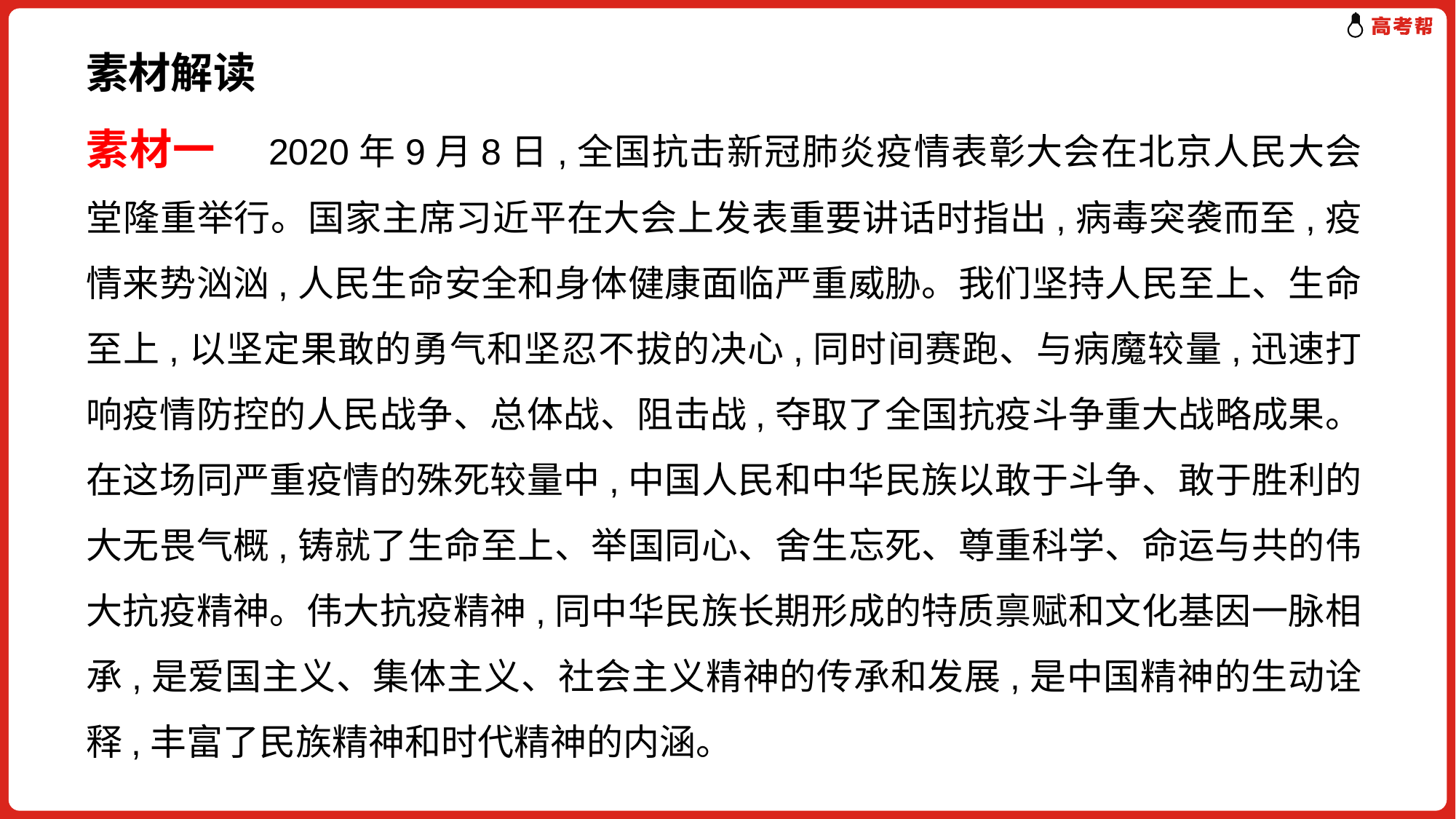

素材解读
素材一    2020年9月8日,全国抗击新冠肺炎疫情表彰大会在北京人民大会堂隆重举行。国家主席习近平在大会上发表重要讲话时指出,病毒突袭而至,疫情来势汹汹,人民生命安全和身体健康面临严重威胁。我们坚持人民至上、生命至上,以坚定果敢的勇气和坚忍不拔的决心,同时间赛跑、与病魔较量,迅速打响疫情防控的人民战争、总体战、阻击战,夺取了全国抗疫斗争重大战略成果。在这场同严重疫情的殊死较量中,中国人民和中华民族以敢于斗争、敢于胜利的大无畏气概,铸就了生命至上、举国同心、舍生忘死、尊重科学、命运与共的伟大抗疫精神。伟大抗疫精神,同中华民族长期形成的特质禀赋和文化基因一脉相承,是爱国主义、集体主义、社会主义精神的传承和发展,是中国精神的生动诠释,丰富了民族精神和时代精神的内涵。